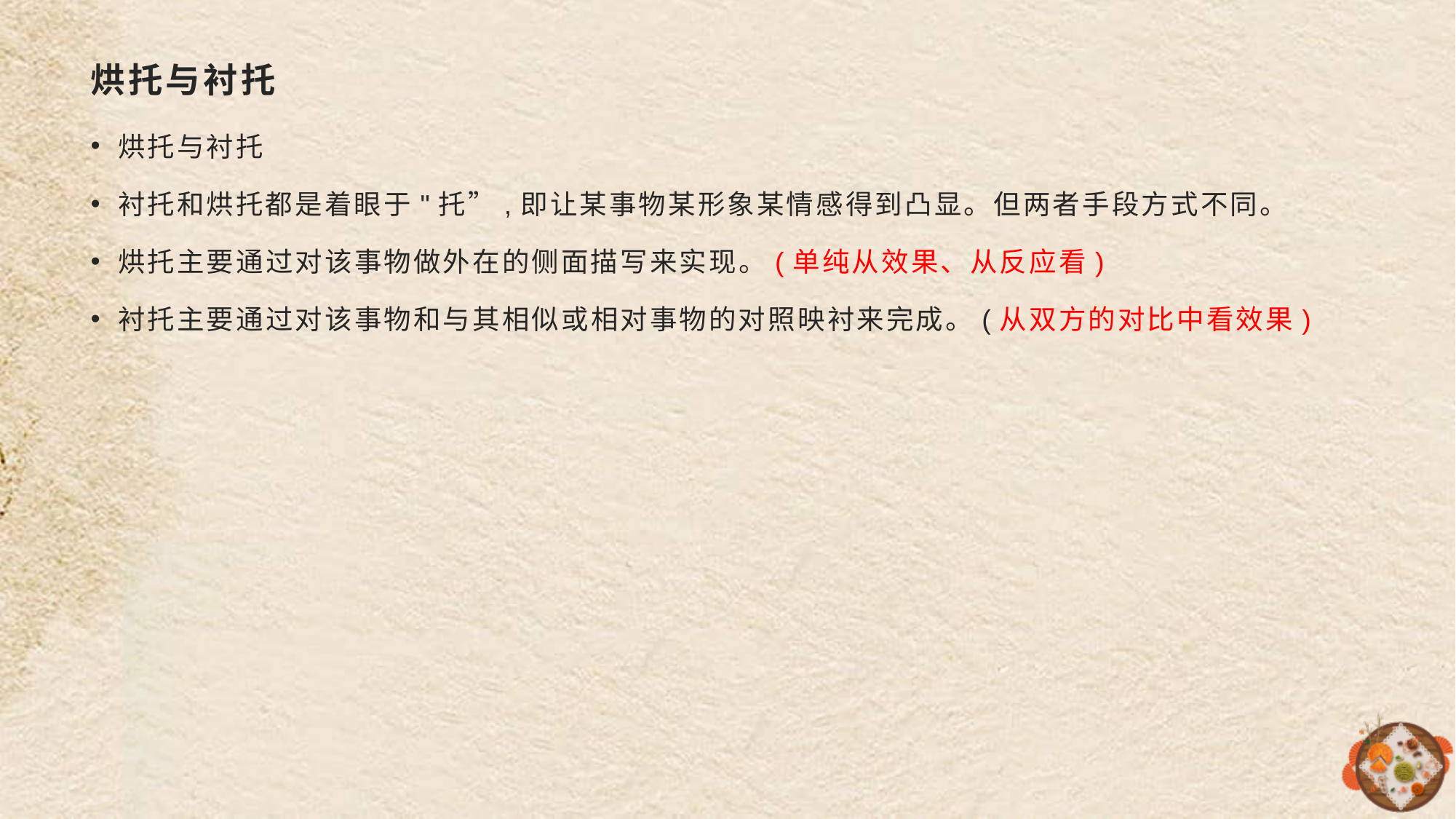

# 烘托与衬托
烘托与衬托
衬托和烘托都是着眼于"托”,即让某事物某形象某情感得到凸显。但两者手段方式不同。
烘托主要通过对该事物做外在的侧面描写来实现。(单纯从效果、从反应看)
衬托主要通过对该事物和与其相似或相对事物的对照映衬来完成。(从双方的对比中看效果)